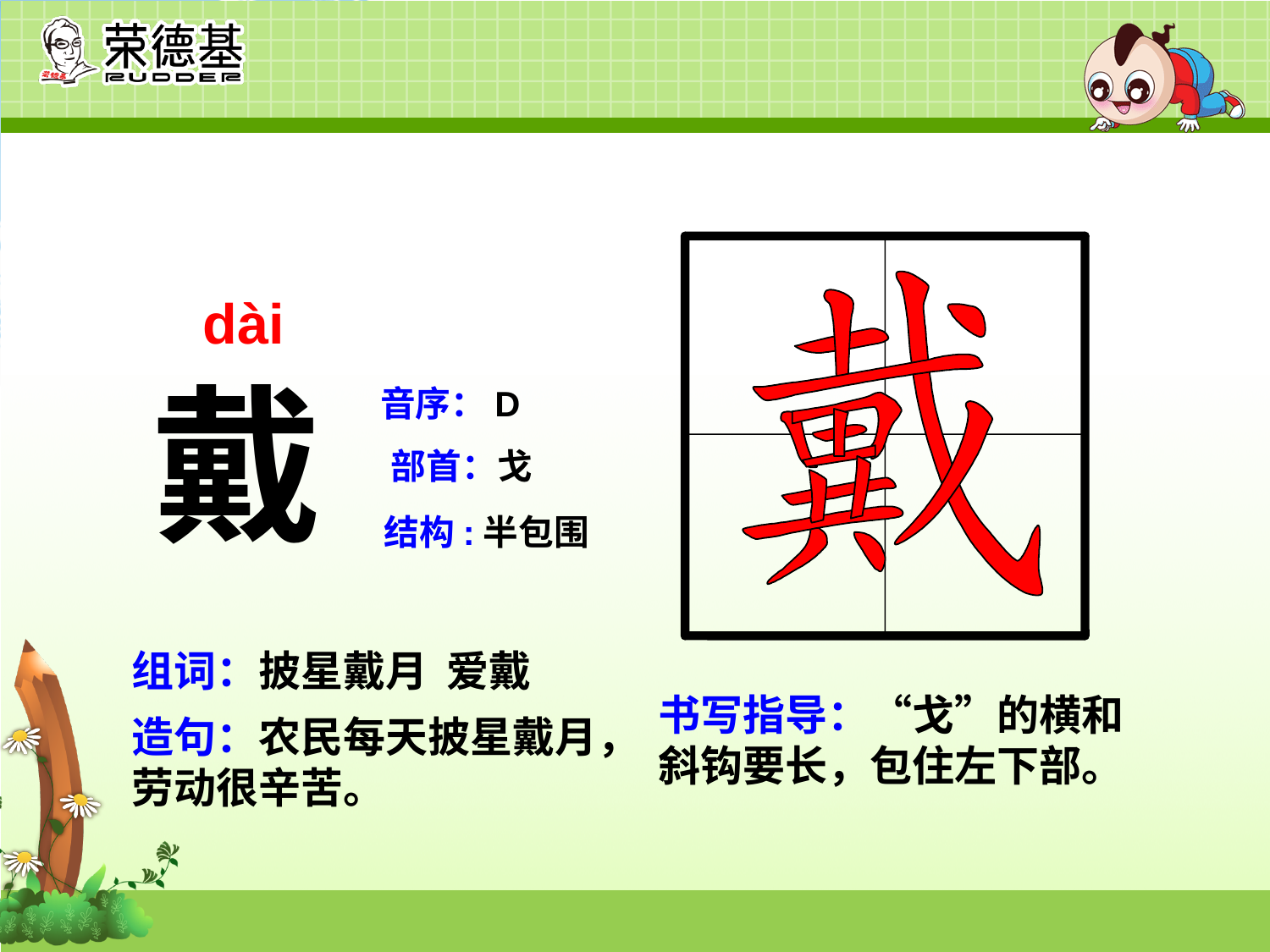

dài

戴

音序：D

部首：戈

结构:半包围

组词：披星戴月  爱戴
书写指导：“戈”的横和斜钩要长，包住左下部。
造句：农民每天披星戴月，劳动很辛苦。